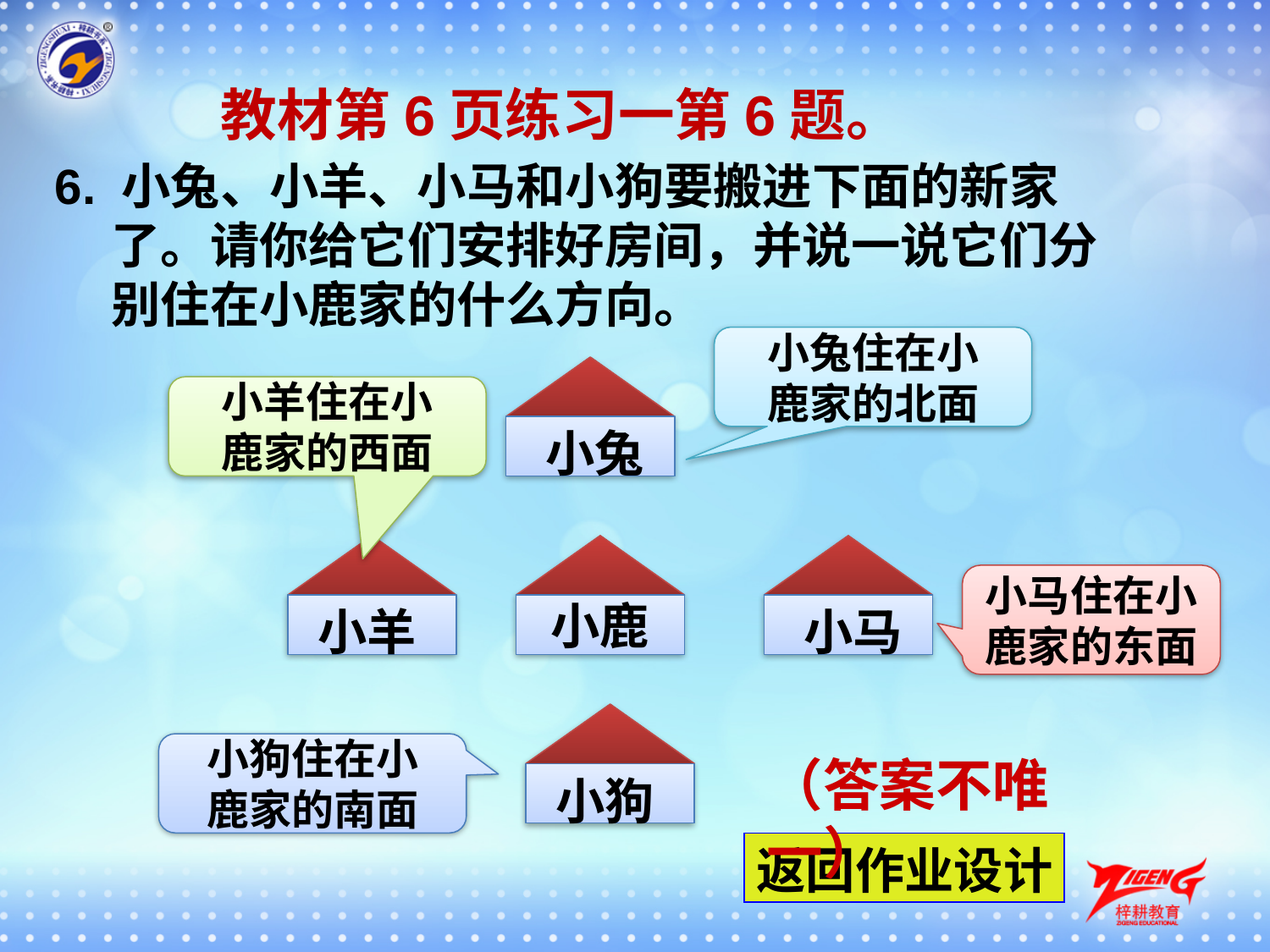

教材第6页练习一第6题。
6. 小兔、小羊、小马和小狗要搬进下面的新家
    了。请你给它们安排好房间，并说一说它们分
    别住在小鹿家的什么方向。
小兔住在小
鹿家的北面

小羊住在小
鹿家的西面
小兔

小鹿

小马住在小
鹿家的东面
小羊
小马

小狗住在小
鹿家的南面
（答案不唯一）
小狗

返回作业设计